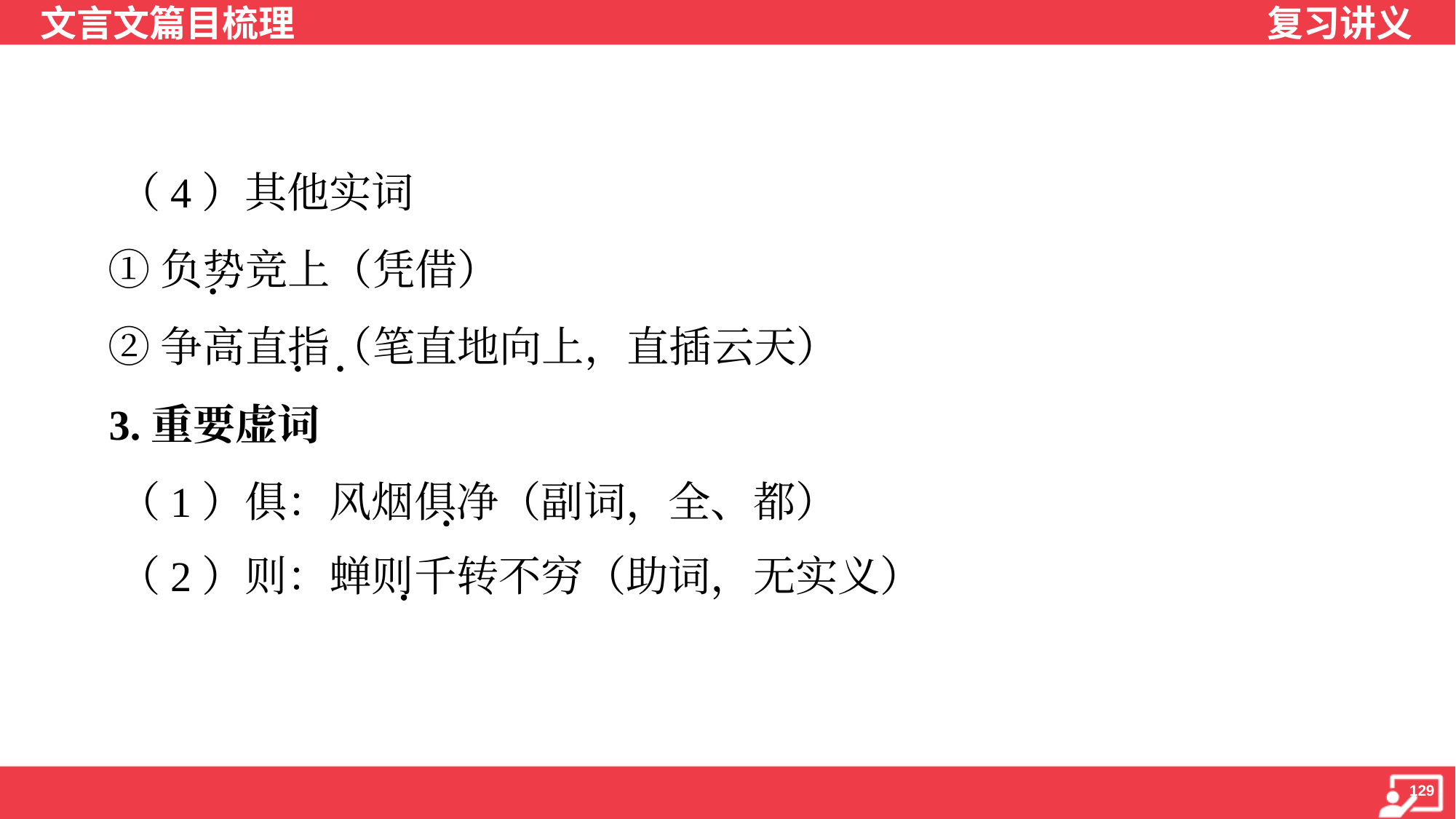

（4）其他实词
    ①负势竞上（凭借）
    ②争高直指（笔直地向上，直插云天）
    3.重要虚词
    （1）俱：风烟俱净（副词，全、都）
    （2）则：蝉则千转不穷（助词，无实义）